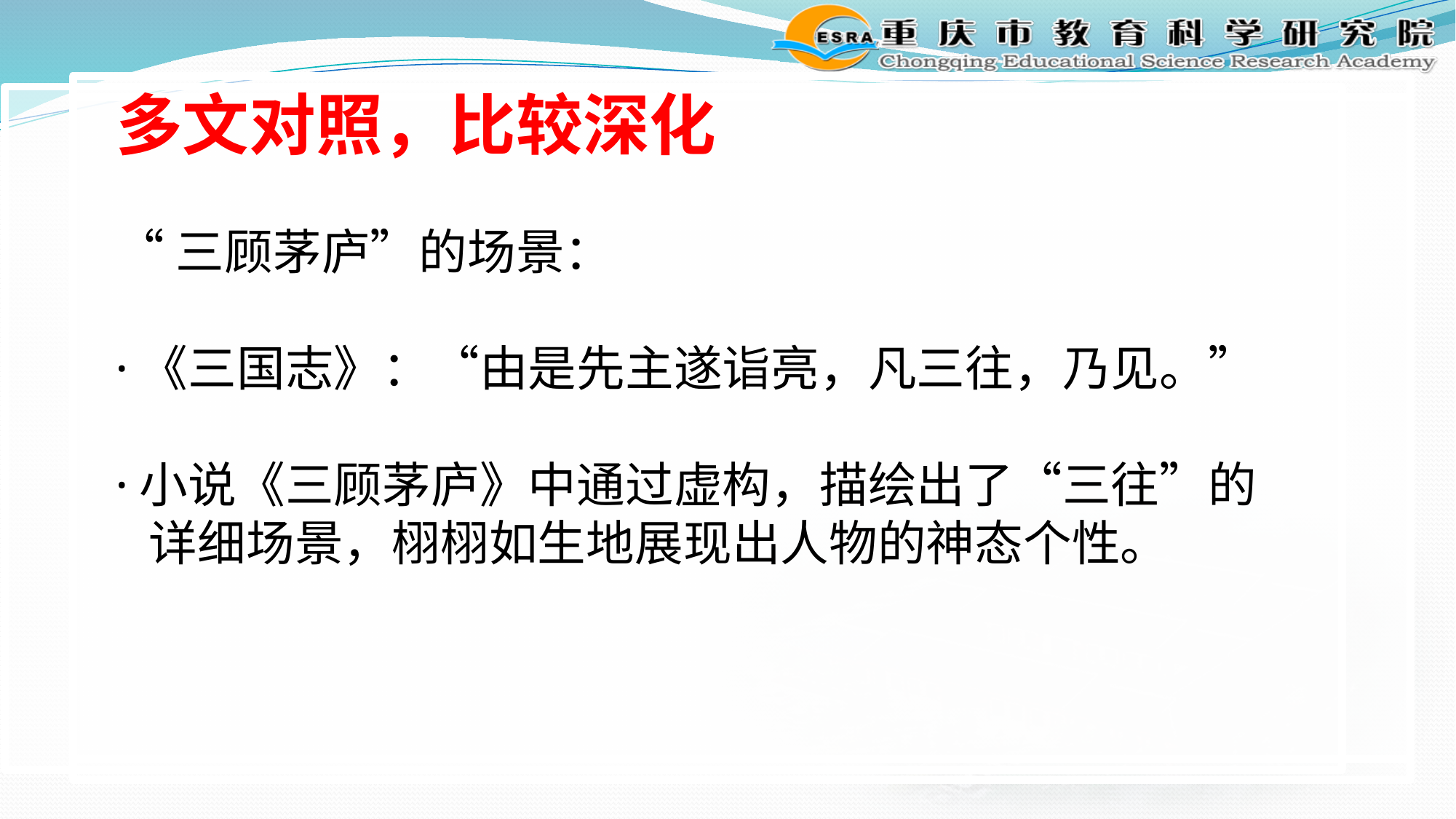

多文对照，比较深化

“三顾茅庐”的场景：

·《三国志》：“由是先主遂诣亮，凡三往，乃见。”

·小说《三顾茅庐》中通过虚构，描绘出了“三往”的
  详细场景，栩栩如生地展现出人物的神态个性。